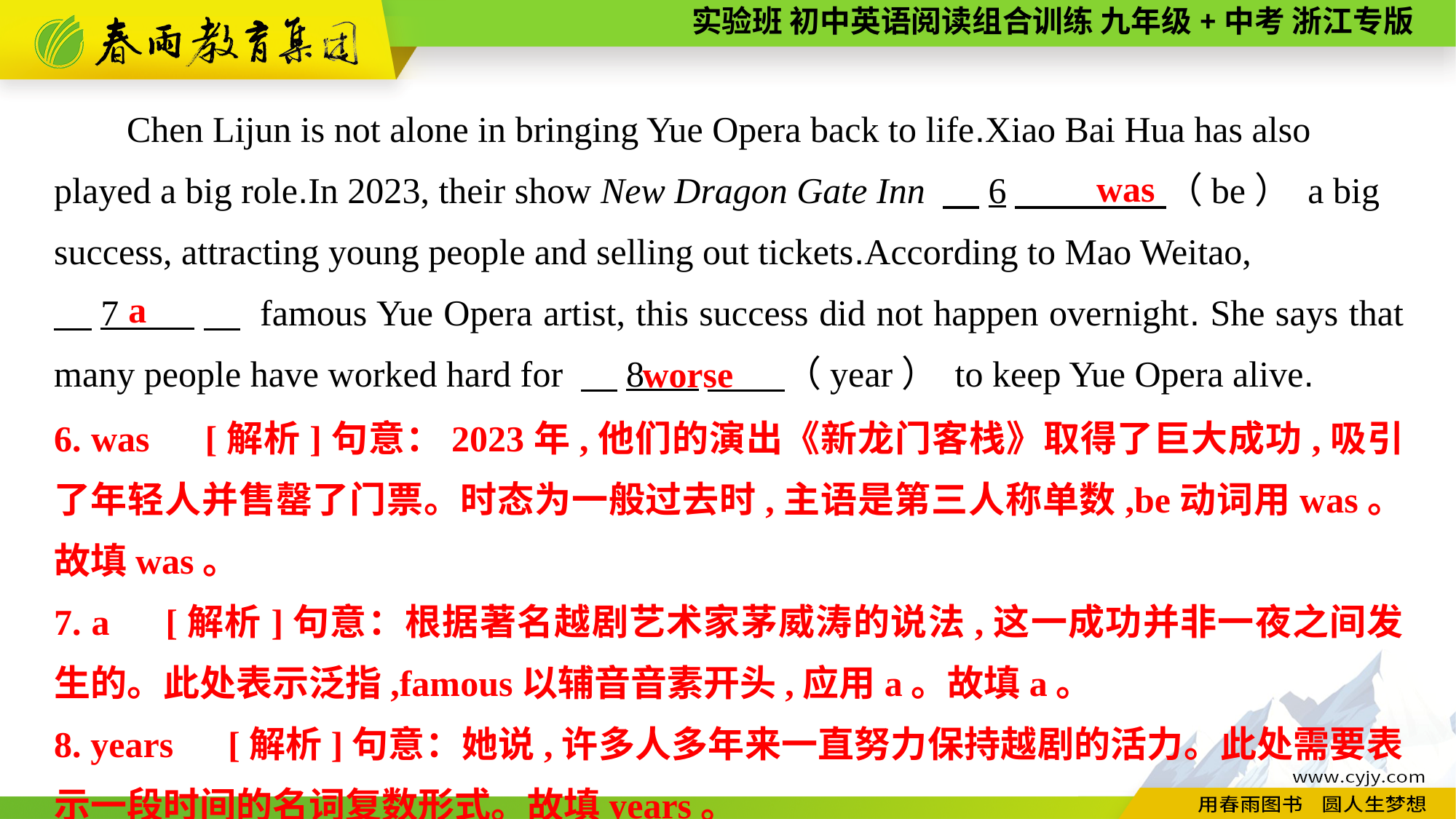

Chen Lijun is not alone in bringing Yue Opera back to life.Xiao Bai Hua has also played a big role.In 2023, their show New Dragon Gate Inn 　6　              （be） a big success, attracting young people and selling out tickets.According to Mao Weitao,
　7       　 famous Yue Opera artist, this success did not happen overnight. She says that many people have worked hard for 　8      　     （year） to keep Yue Opera alive.
 was
a
worse
6. was　[解析]句意：2023年,他们的演出《新龙门客栈》取得了巨大成功,吸引了年轻人并售罄了门票。时态为一般过去时,主语是第三人称单数,be动词用was。故填was。
7. a　[解析]句意：根据著名越剧艺术家茅威涛的说法,这一成功并非一夜之间发生的。此处表示泛指,famous以辅音音素开头,应用a。故填a。
8. years　[解析]句意：她说,许多人多年来一直努力保持越剧的活力。此处需要表示一段时间的名词复数形式。故填years。